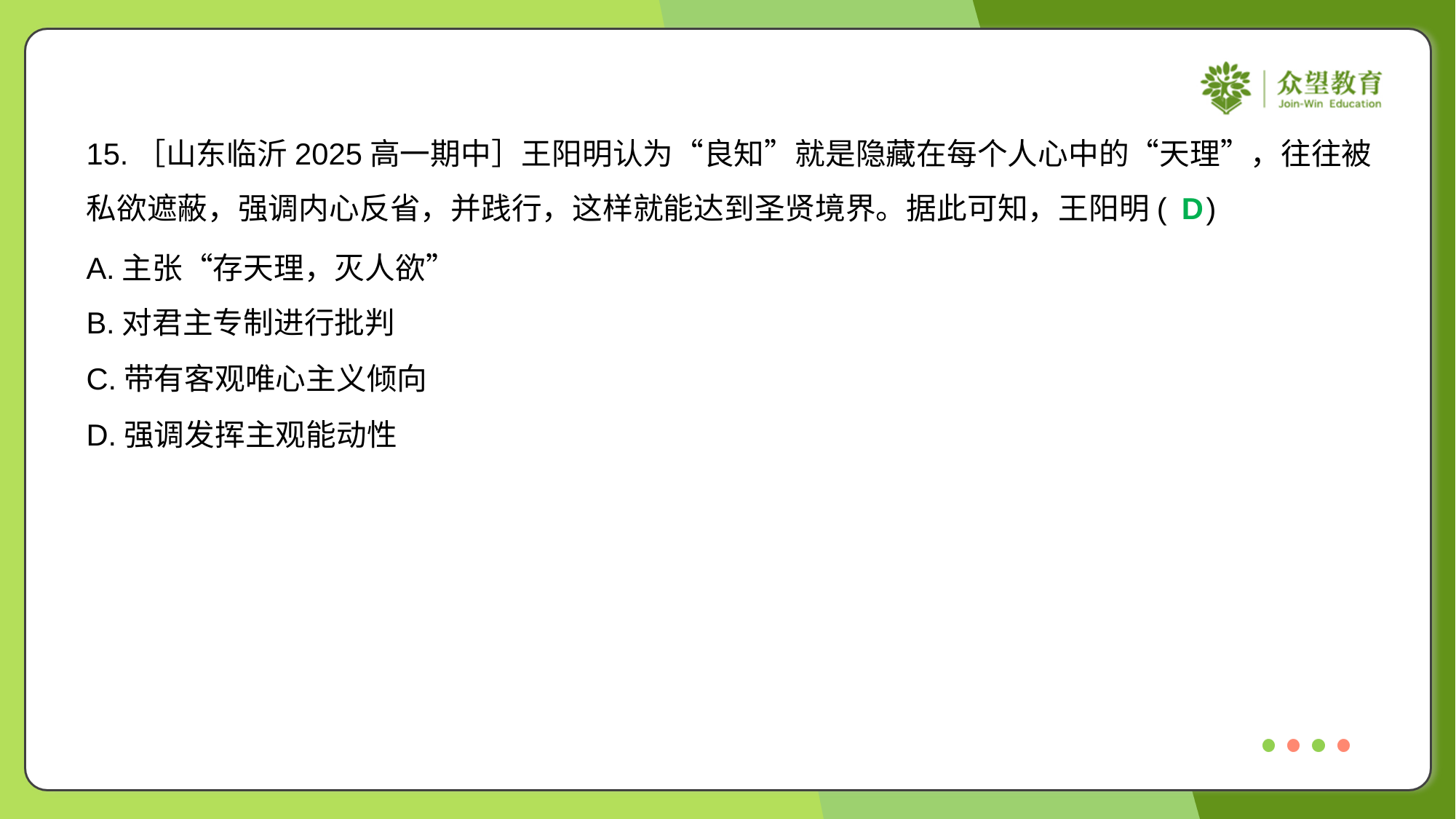

15.［山东临沂2025高一期中］王阳明认为“良知”就是隐藏在每个人心中的“天理”，往往被
私欲遮蔽，强调内心反省，并践行，这样就能达到圣贤境界。据此可知，王阳明(     )
D
A.主张“存天理，灭人欲”
B.对君主专制进行批判
C.带有客观唯心主义倾向
D.强调发挥主观能动性